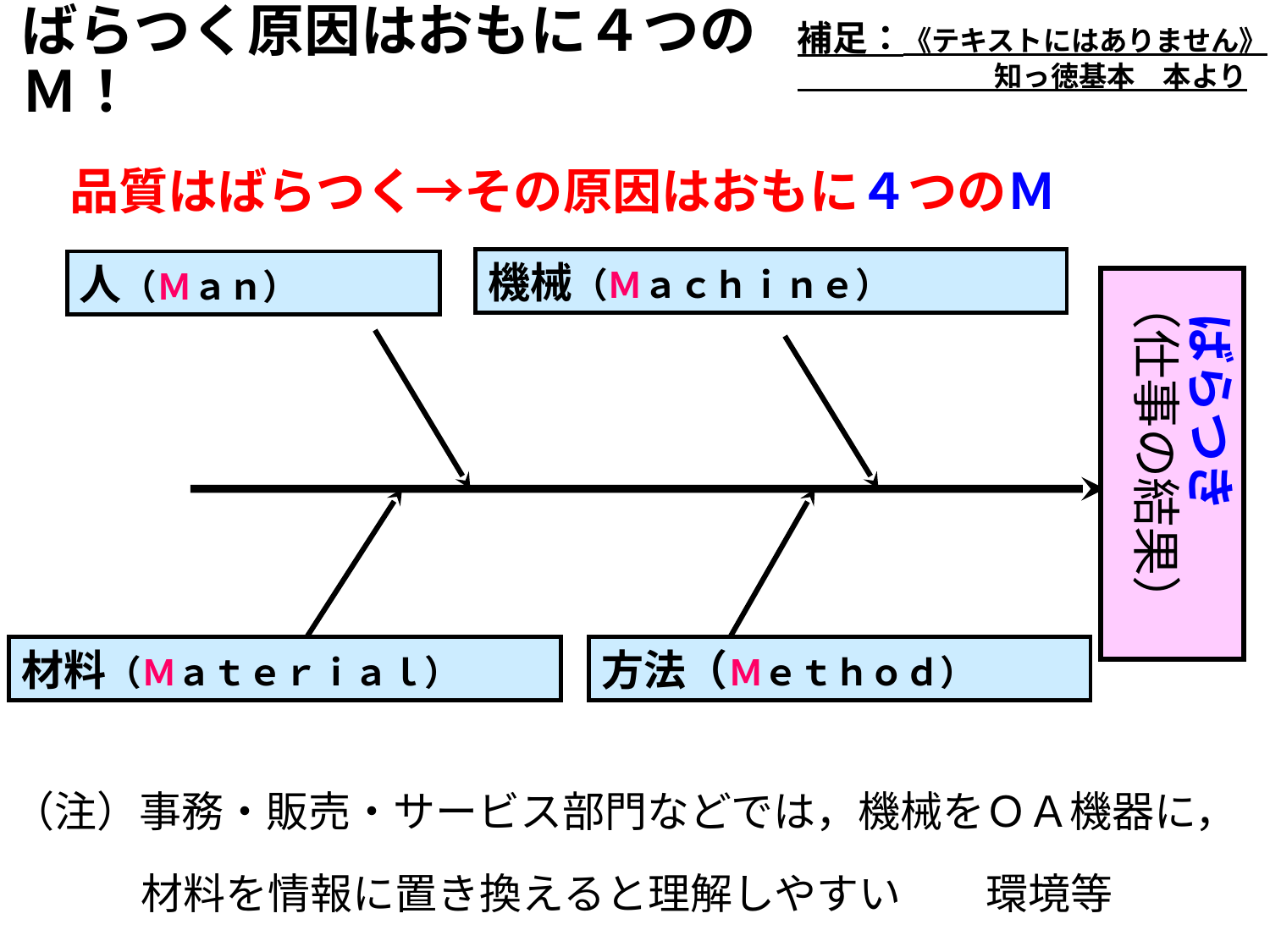

補足：《テキストにはありません》
　　　　　　　知っ徳基本　本より
# ばらつく原因はおもに４つのＭ！
品質はばらつく→その原因はおもに４つのＭ
機械（Ｍａｃｈｉｎｅ）
人（Ｍａｎ）
  ばらつき
（仕事の結果）

材料（Ｍａｔｅｒｉａｌ）
方法（Ｍｅｔｈｏｄ）
（注）事務・販売・サービス部門などでは，機械をＯＡ機器に，
        　材料を情報に置き換えると理解しやすい　　環境等